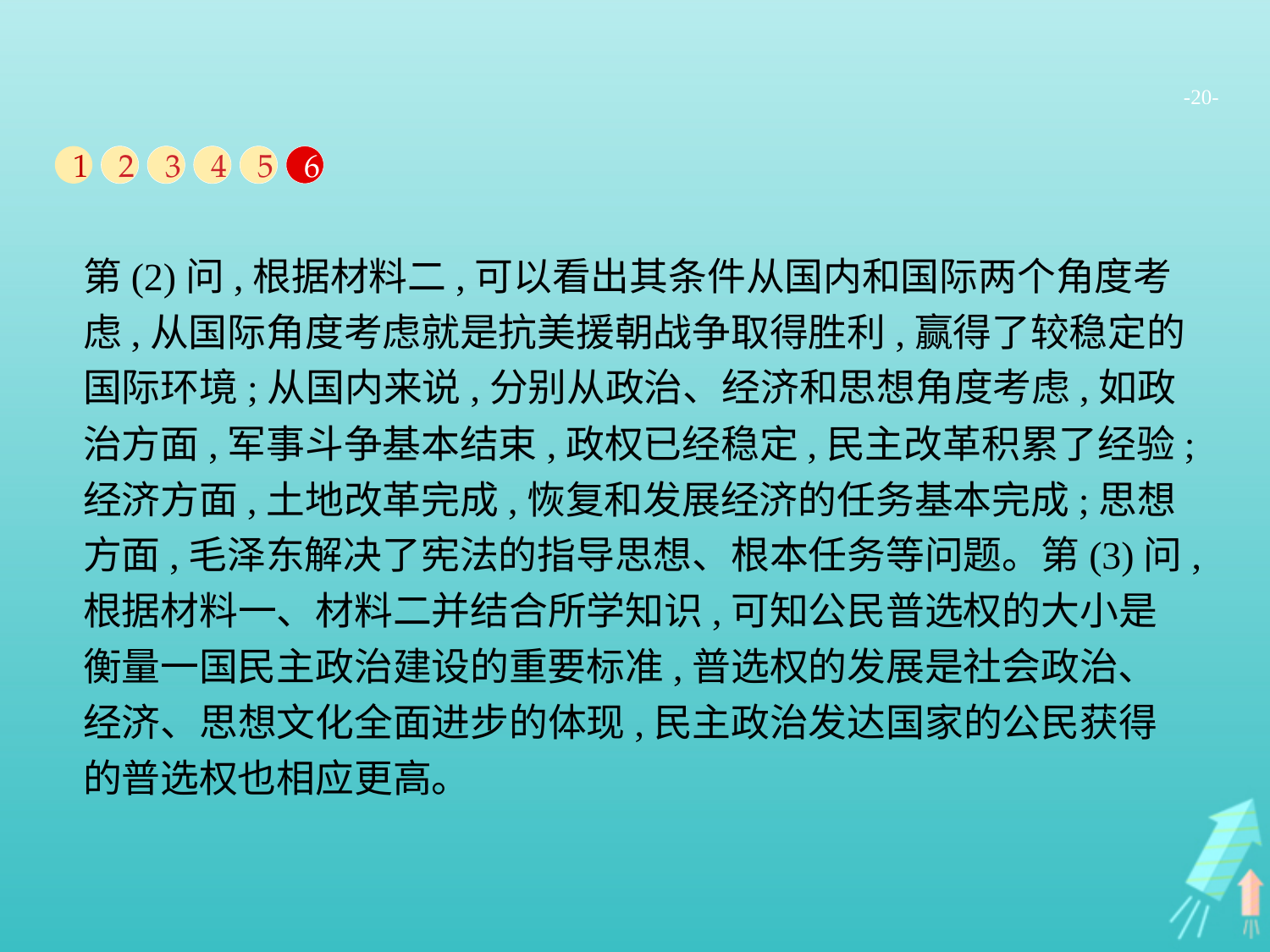

-20-
1
2
3
4
5
6
第(2)问,根据材料二,可以看出其条件从国内和国际两个角度考虑,从国际角度考虑就是抗美援朝战争取得胜利,赢得了较稳定的国际环境;从国内来说,分别从政治、经济和思想角度考虑,如政治方面,军事斗争基本结束,政权已经稳定,民主改革积累了经验;经济方面,土地改革完成,恢复和发展经济的任务基本完成;思想方面,毛泽东解决了宪法的指导思想、根本任务等问题。第(3)问,根据材料一、材料二并结合所学知识,可知公民普选权的大小是衡量一国民主政治建设的重要标准,普选权的发展是社会政治、经济、思想文化全面进步的体现,民主政治发达国家的公民获得的普选权也相应更高。